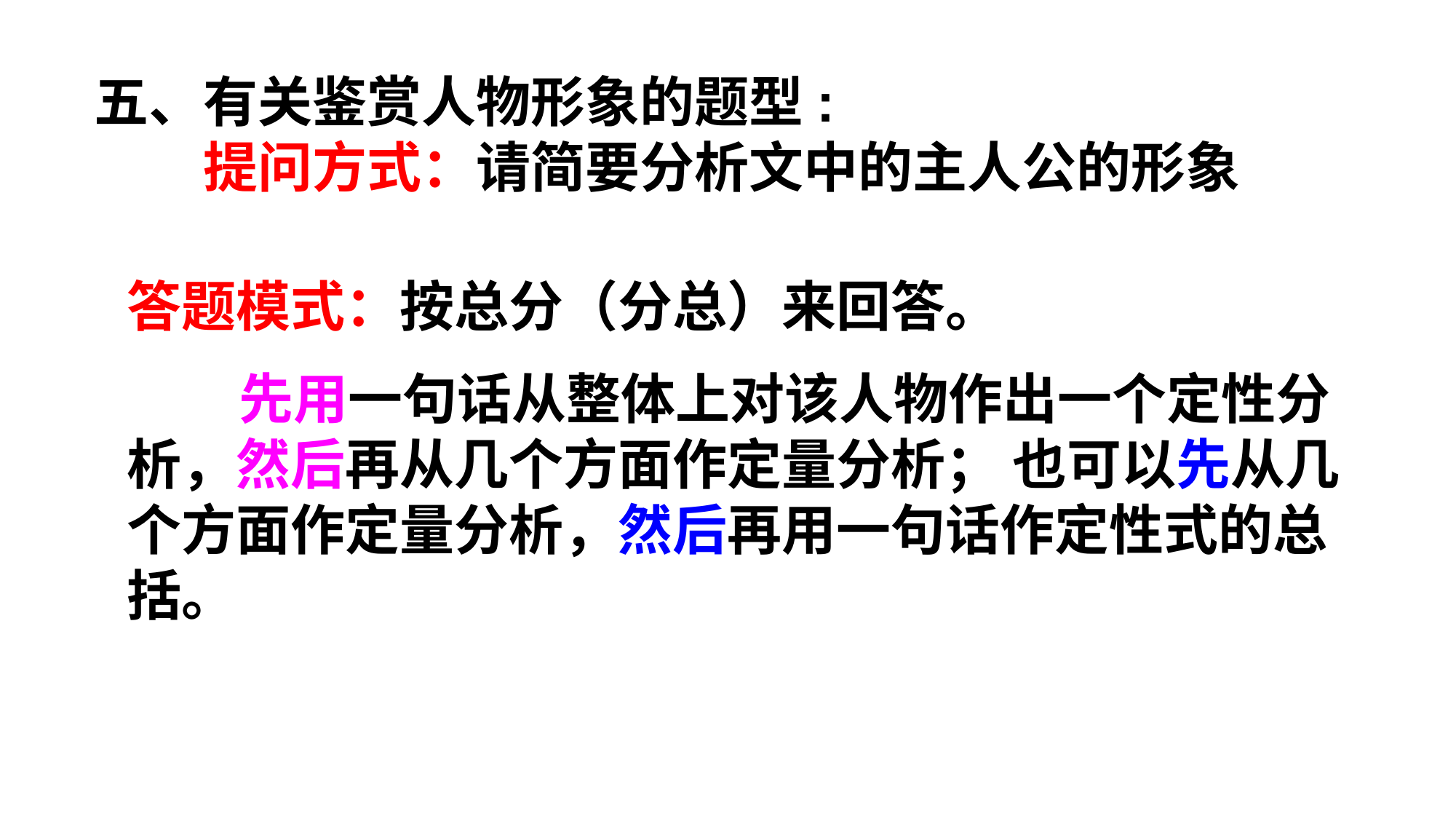

五、有关鉴赏人物形象的题型:
　　提问方式：请简要分析文中的主人公的形象
答题模式：按总分（分总）来回答。
        先用一句话从整体上对该人物作出一个定性分析，然后再从几个方面作定量分析； 也可以先从几个方面作定量分析，然后再用一句话作定性式的总括。